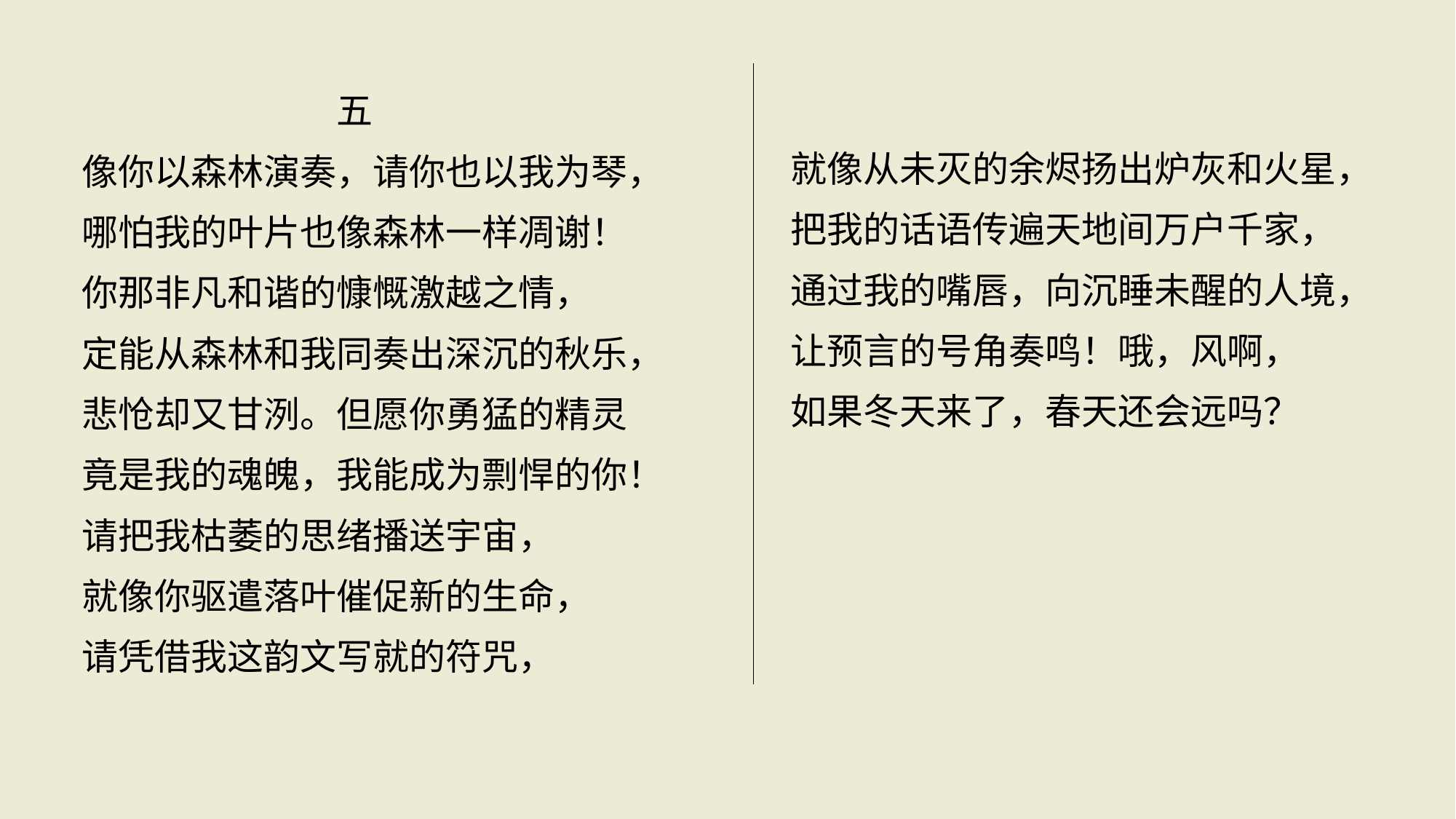

五
像你以森林演奏，请你也以我为琴，
哪怕我的叶片也像森林一样凋谢！
你那非凡和谐的慷慨激越之情，
定能从森林和我同奏出深沉的秋乐，
悲怆却又甘洌。但愿你勇猛的精灵
竟是我的魂魄，我能成为剽悍的你！
请把我枯萎的思绪播送宇宙，
就像你驱遣落叶催促新的生命，
请凭借我这韵文写就的符咒，
就像从未灭的余烬扬出炉灰和火星，
把我的话语传遍天地间万户千家，
通过我的嘴唇，向沉睡未醒的人境，
让预言的号角奏鸣！哦，风啊，
如果冬天来了，春天还会远吗？